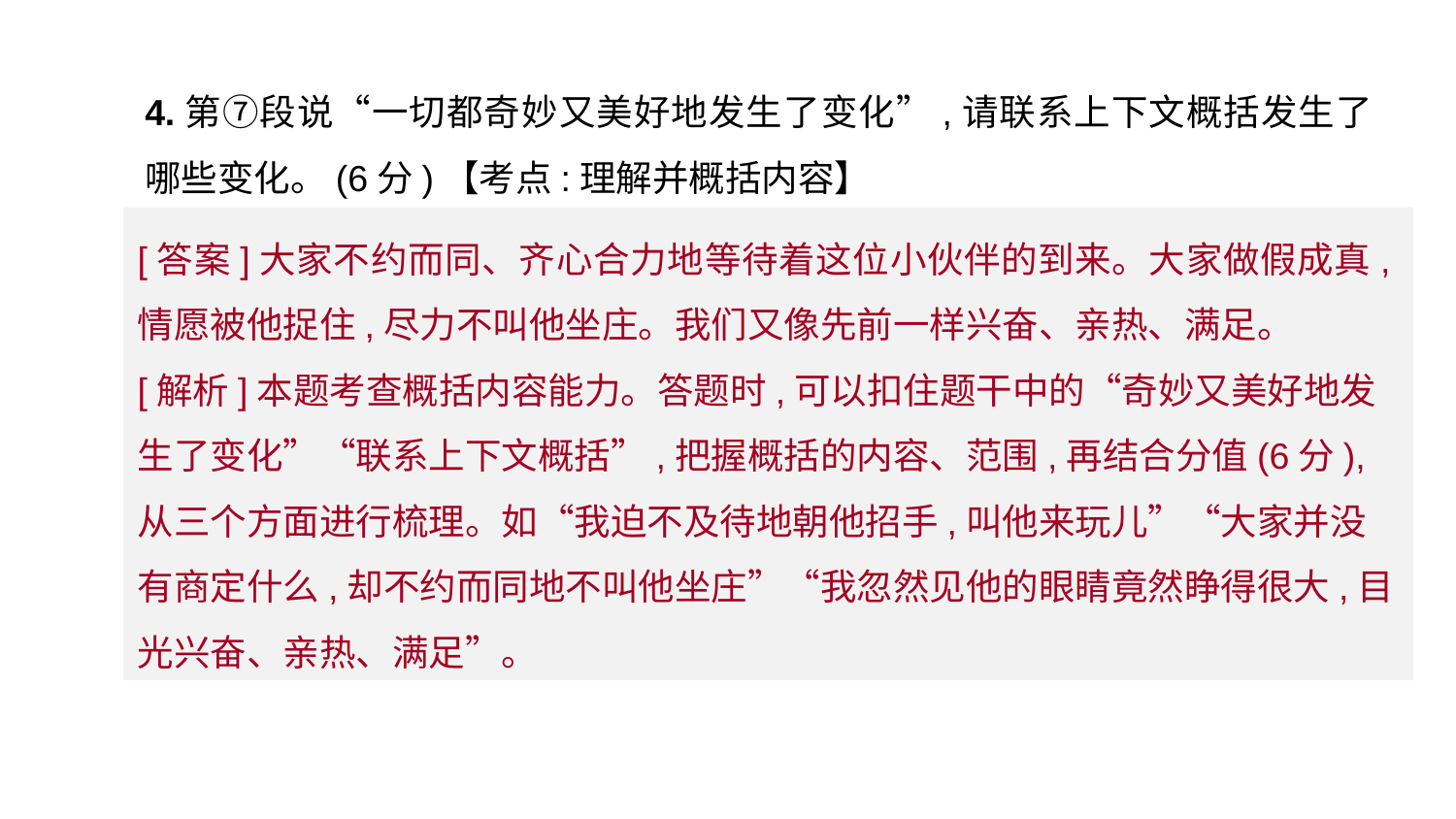

4.第⑦段说“一切都奇妙又美好地发生了变化”,请联系上下文概括发生了哪些变化。(6分)【考点:理解并概括内容】
[答案]大家不约而同、齐心合力地等待着这位小伙伴的到来。大家做假成真,情愿被他捉住,尽力不叫他坐庄。我们又像先前一样兴奋、亲热、满足。
[解析]本题考查概括内容能力。答题时,可以扣住题干中的“奇妙又美好地发生了变化”“联系上下文概括”,把握概括的内容、范围,再结合分值(6分),从三个方面进行梳理。如“我迫不及待地朝他招手,叫他来玩儿”“大家并没有商定什么,却不约而同地不叫他坐庄”“我忽然见他的眼睛竟然睁得很大,目光兴奋、亲热、满足”。